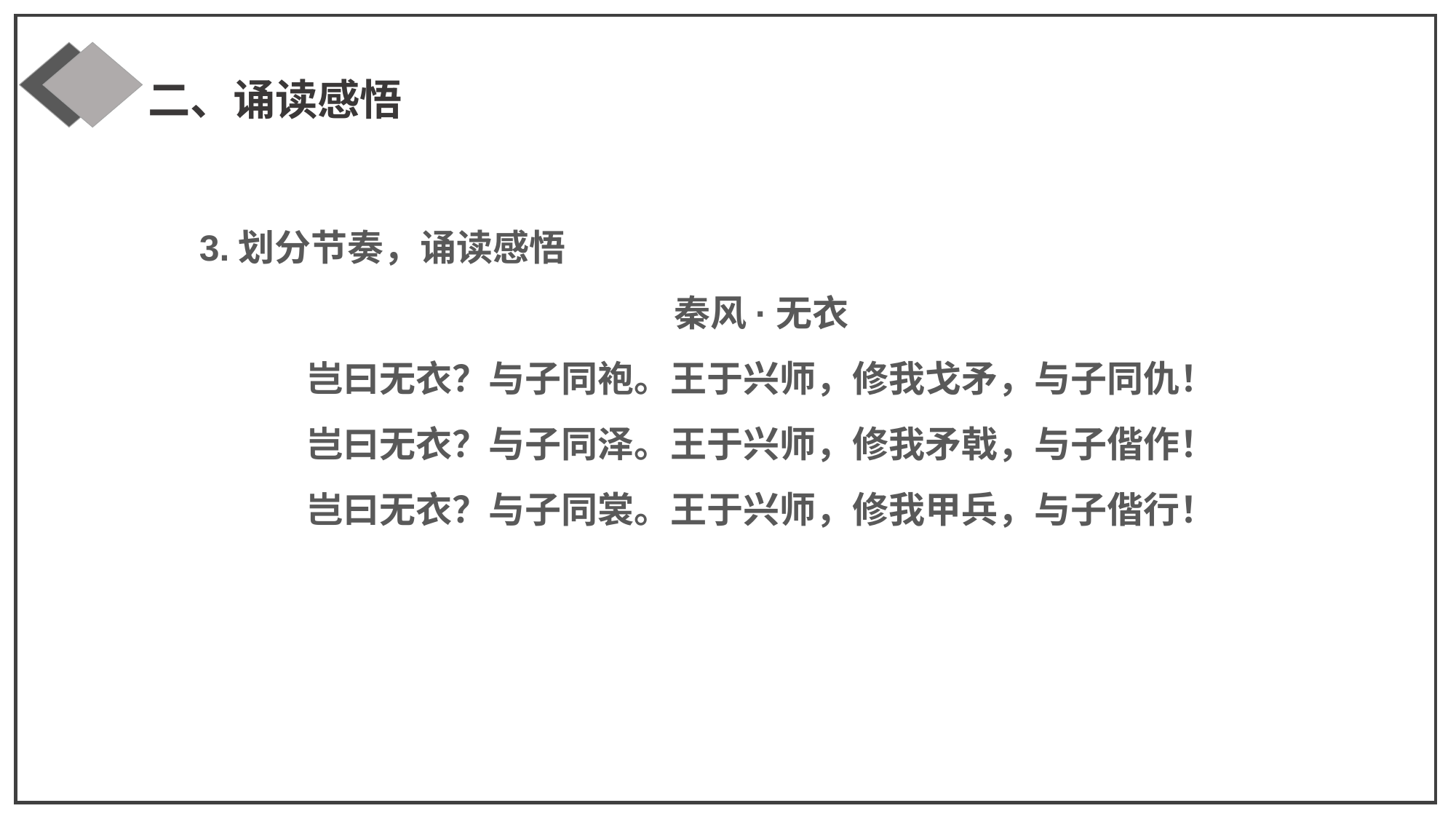

二、诵读感悟
3.划分节奏，诵读感悟
秦风·无衣
岂曰无衣？与子同袍。王于兴师，修我戈矛，与子同仇！
岂曰无衣？与子同泽。王于兴师，修我矛戟，与子偕作！
岂曰无衣？与子同裳。王于兴师，修我甲兵，与子偕行！